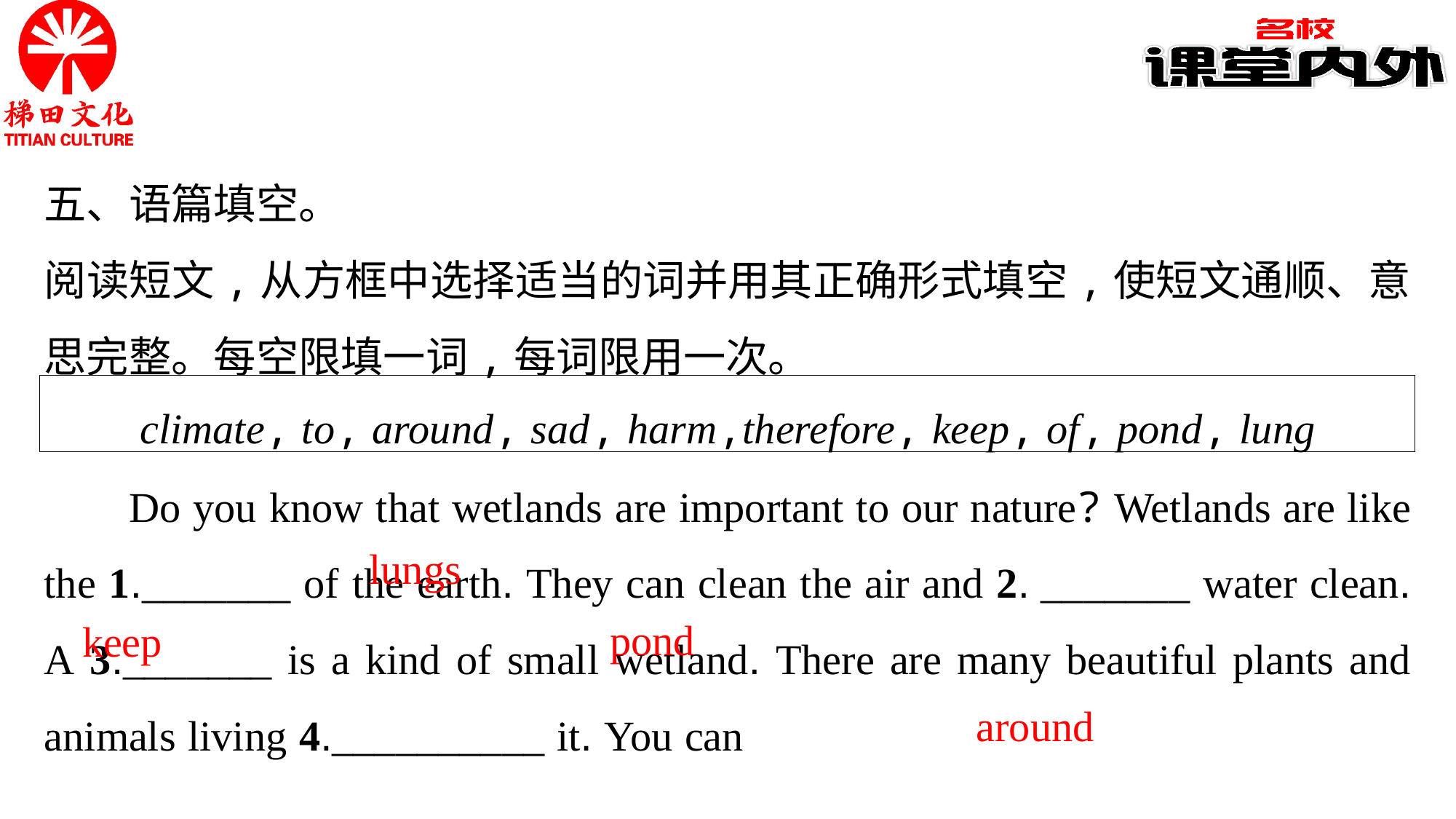

五、语篇填空。
阅读短文,从方框中选择适当的词并用其正确形式填空,使短文通顺、意思完整。每空限填一词,每词限用一次。
climate, to, around, sad, harm,therefore, keep, of, pond, lung
Do you know that wetlands are important to our nature? Wetlands are like the 1._______ of the earth. They can clean the air and 2. _______ water clean. A 3._______ is a kind of small wetland. There are many beautiful plants and animals living 4.__________ it. You can
lungs
pond
keep
around